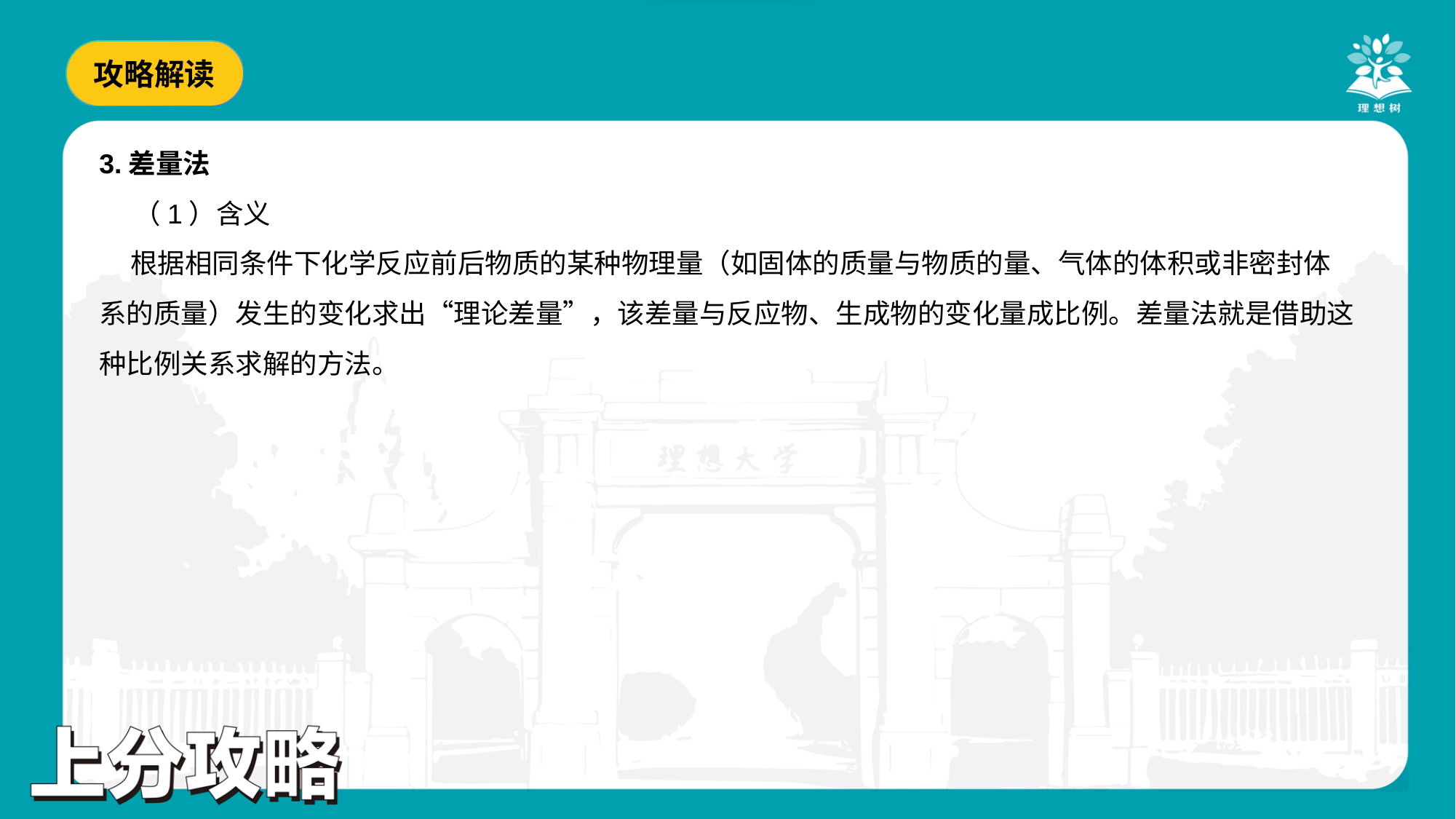

3.差量法
    （1）含义
    根据相同条件下化学反应前后物质的某种物理量（如固体的质量与物质的量、气体的体积或非密封体
系的质量）发生的变化求出“理论差量”，该差量与反应物、生成物的变化量成比例。差量法就是借助这
种比例关系求解的方法。